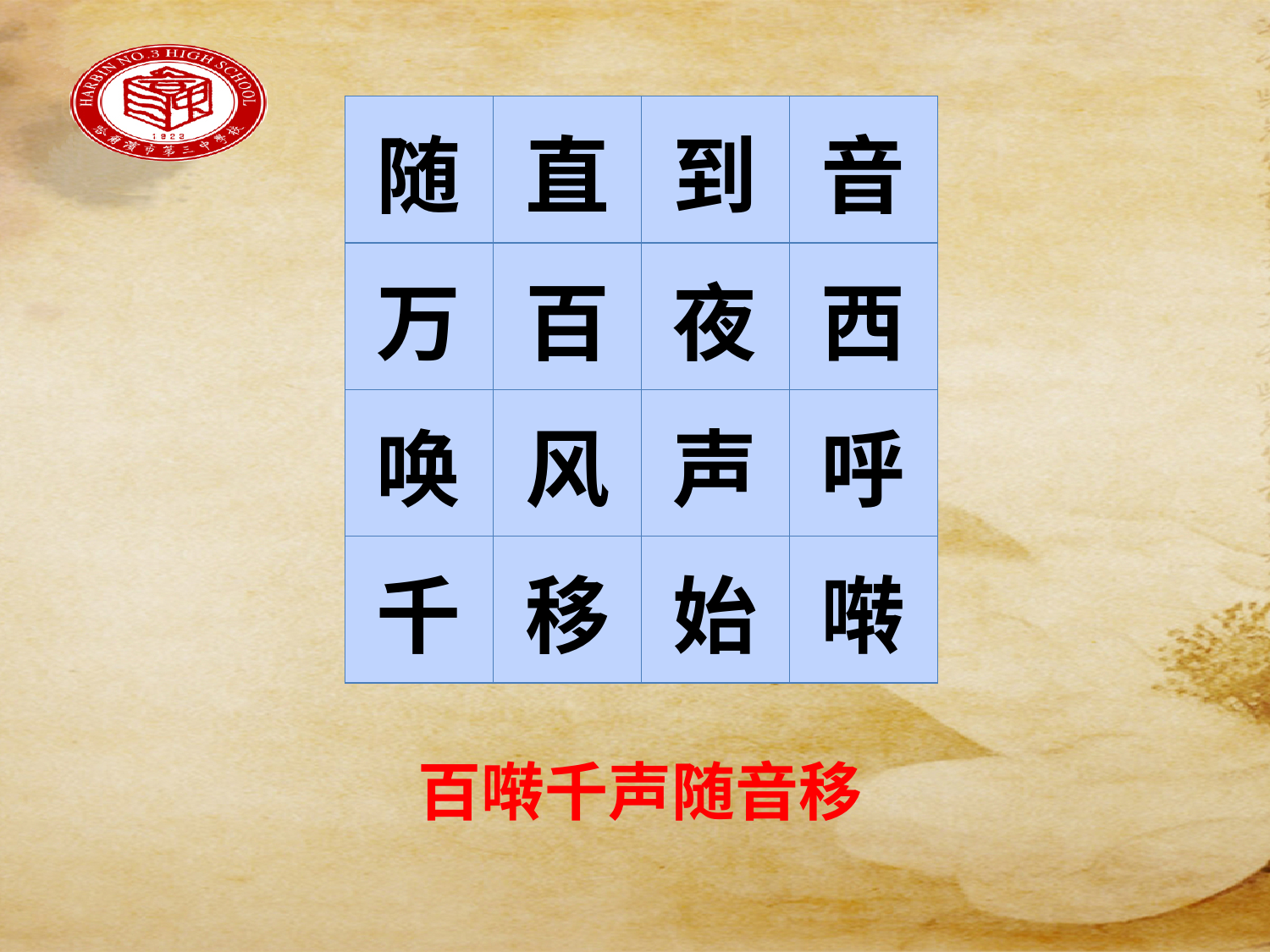

#
| 随 | 直 | 到 | 音 |
| --- | --- | --- | --- |
| 万 | 百 | 夜 | 西 |
| 唤 | 风 | 声 | 呼 |
| 千 | 移 | 始 | 啭 |
百啭千声随音移